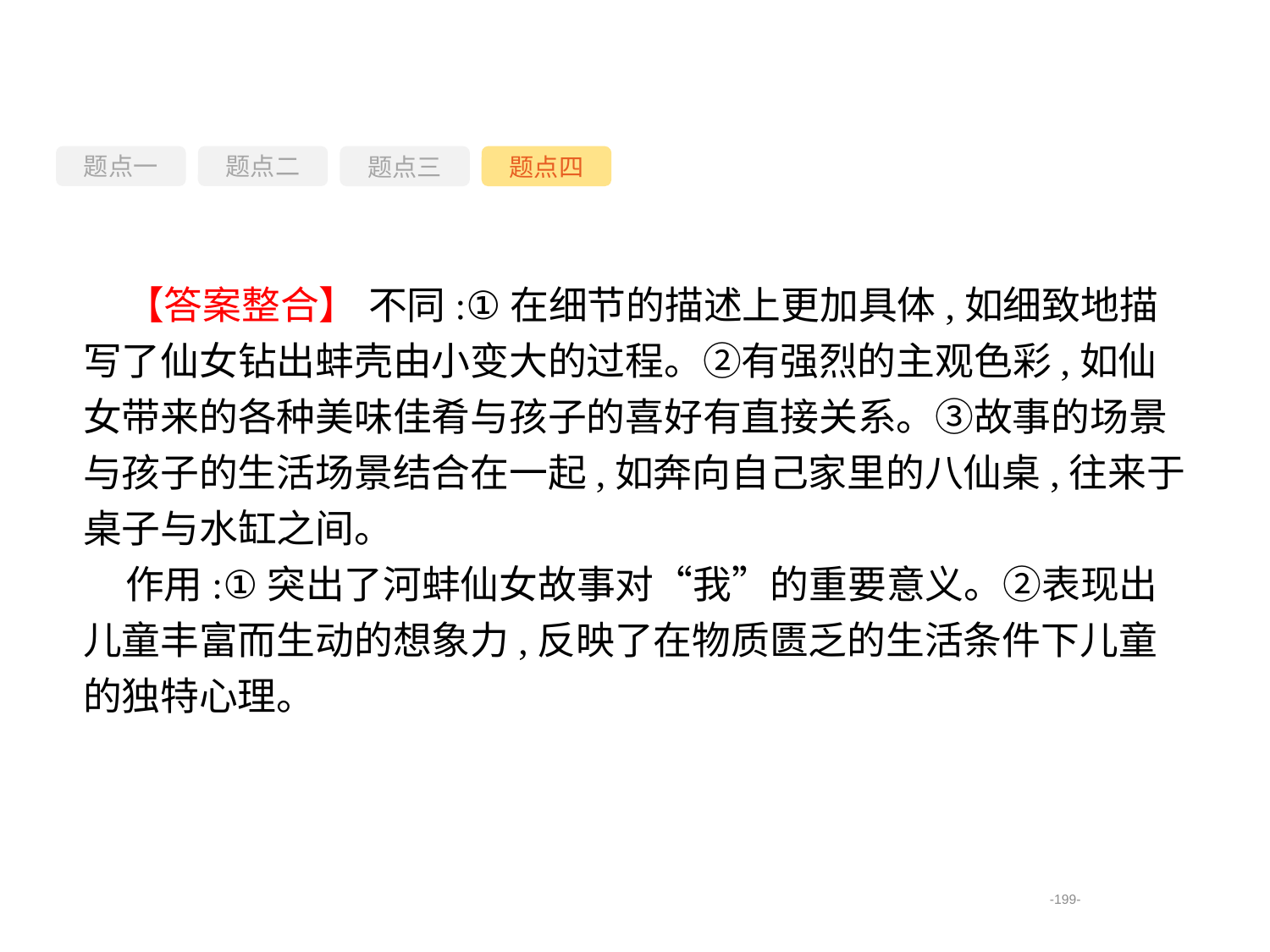

题点一
题点三
题点四
题点二
【答案整合】 不同:①在细节的描述上更加具体,如细致地描写了仙女钻出蚌壳由小变大的过程。②有强烈的主观色彩,如仙女带来的各种美味佳肴与孩子的喜好有直接关系。③故事的场景与孩子的生活场景结合在一起,如奔向自己家里的八仙桌,往来于桌子与水缸之间。
作用:①突出了河蚌仙女故事对“我”的重要意义。②表现出儿童丰富而生动的想象力,反映了在物质匮乏的生活条件下儿童的独特心理。
-199-